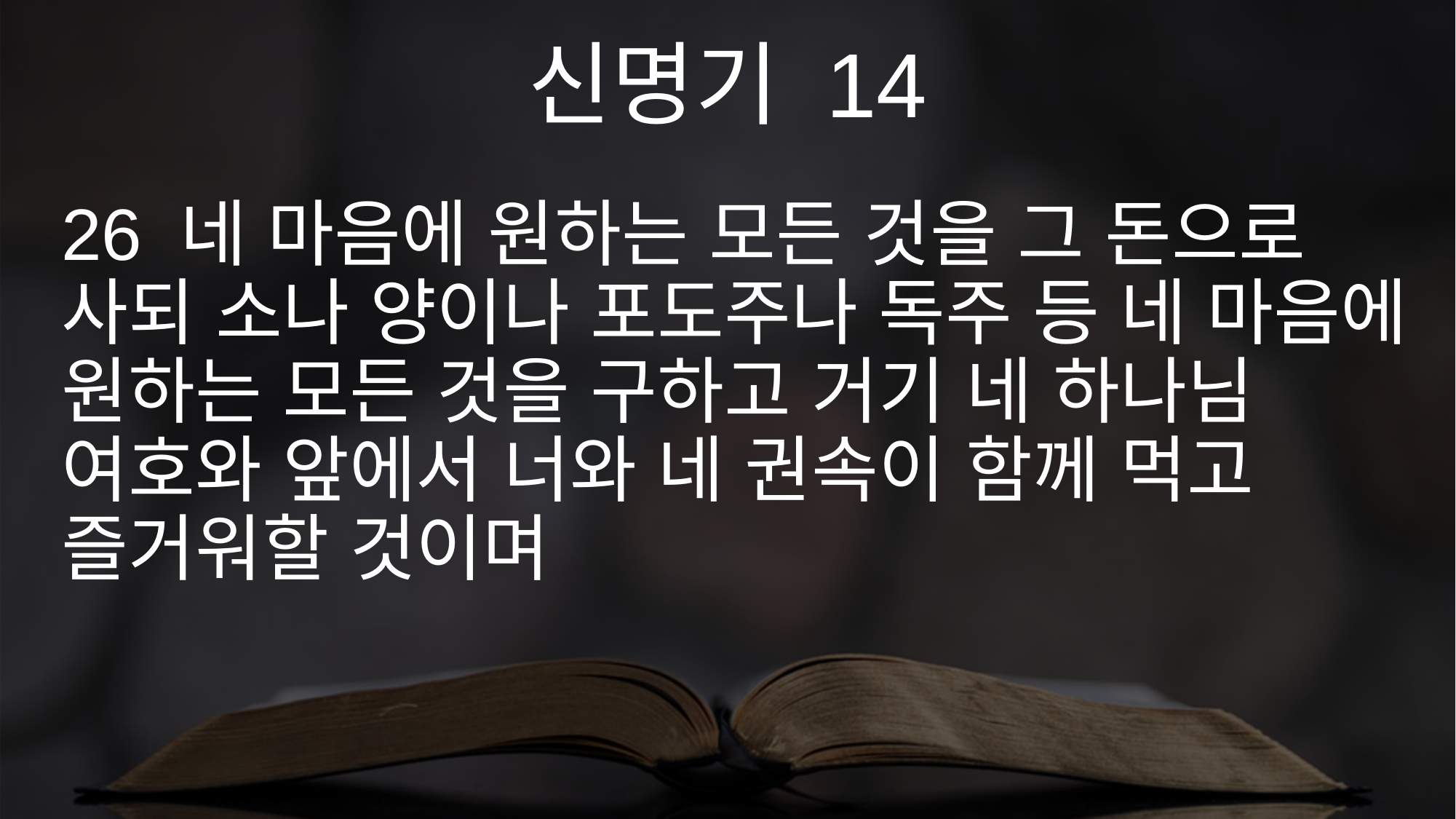

신명기 14
26 네 마음에 원하는 모든 것을 그 돈으로 사되 소나 양이나 포도주나 독주 등 네 마음에 원하는 모든 것을 구하고 거기 네 하나님 여호와 앞에서 너와 네 권속이 함께 먹고 즐거워할 것이며